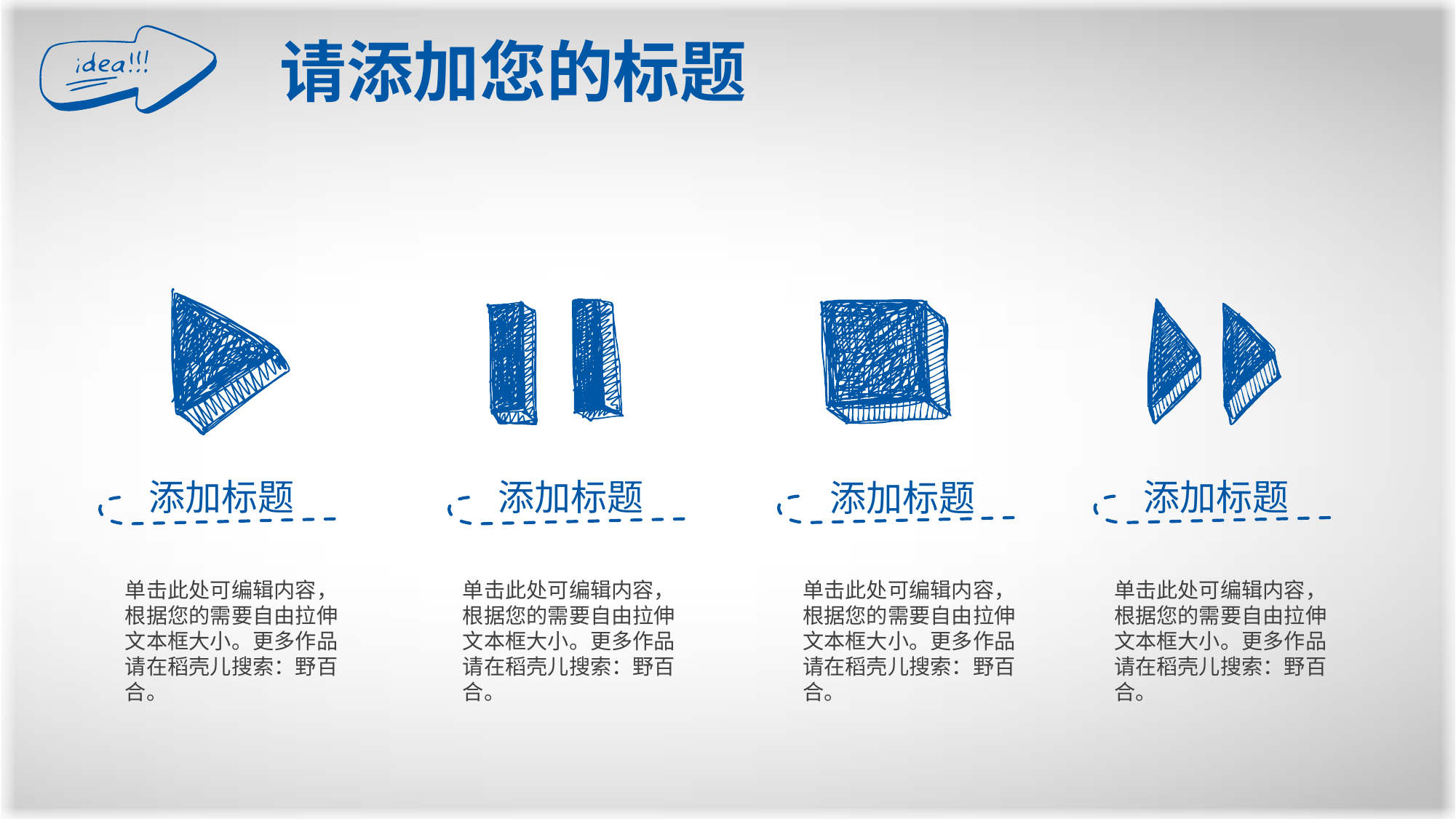

请添加您的标题

添加标题
添加标题
添加标题
添加标题

单击此处可编辑内容，根据您的需要自由拉伸文本框大小。更多作品请在稻壳儿搜索：野百合。

单击此处可编辑内容，根据您的需要自由拉伸文本框大小。更多作品请在稻壳儿搜索：野百合。
单击此处可编辑内容，根据您的需要自由拉伸文本框大小。更多作品请在稻壳儿搜索：野百合。

单击此处可编辑内容，根据您的需要自由拉伸文本框大小。更多作品请在稻壳儿搜索：野百合。